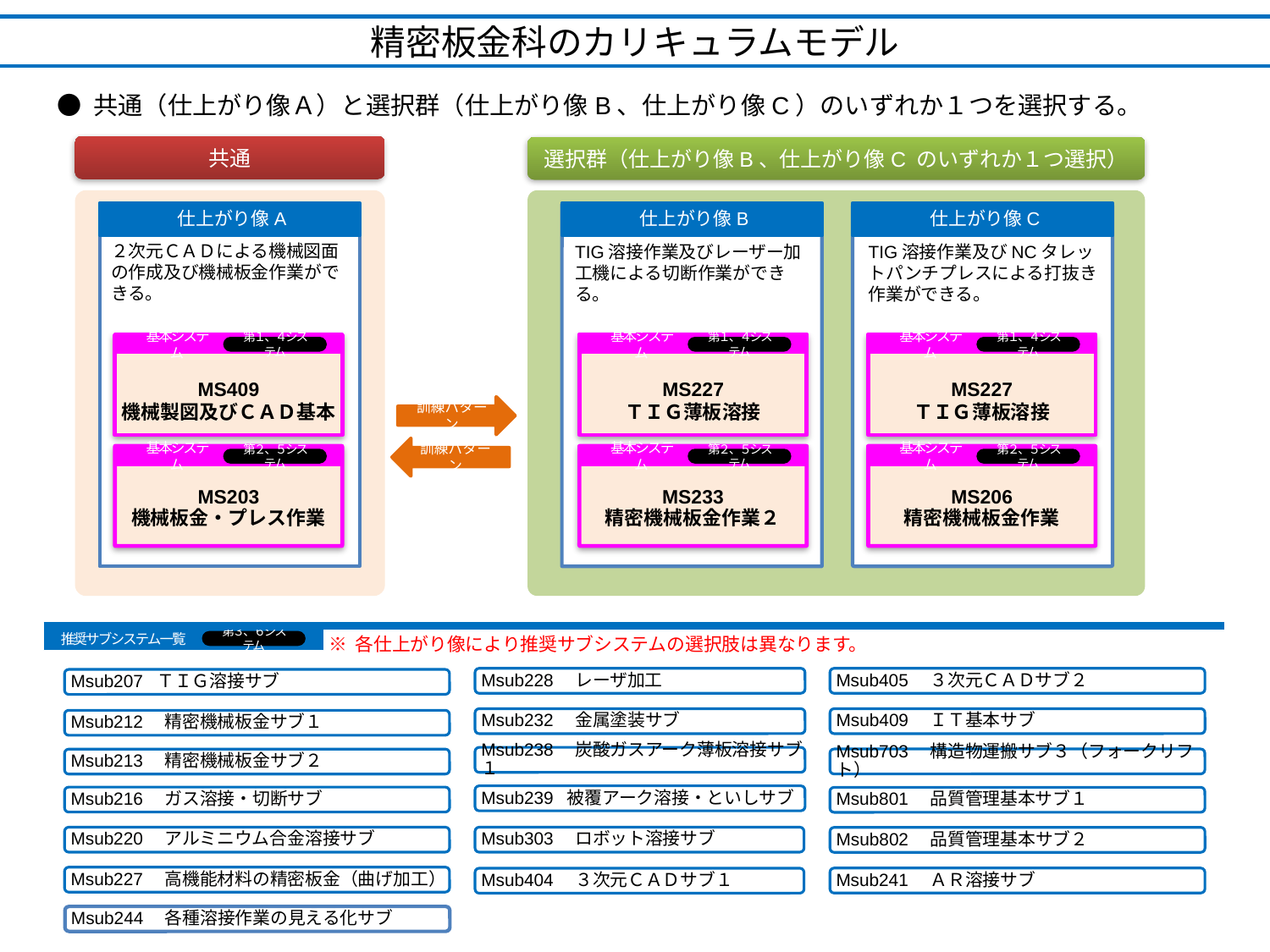

精密板金科のカリキュラムモデル
● 共通（仕上がり像Ａ）と選択群（仕上がり像B、仕上がり像C）のいずれか１つを選択する。
共通
選択群（仕上がり像B、仕上がり像C のいずれか１つ選択）

仕上がり像A
仕上がり像B
仕上がり像C

２次元ＣＡＤによる機械図面の作成及び機械板金作業ができる。
TIG溶接作業及びレーザー加工機による切断作業ができる。
TIG溶接作業及びNCタレットパンチプレスによる打抜き作業ができる。
鉄鋼材の加工及び構造物運搬作業ができる。

MS228
構造物鉄工基本
第１、４ システム

基本システム

MS409
機械製図及びＣＡＤ基本

MS203
機械板金・プレス作業
第１、４システム

基本システム
第２、５システム

基本システム

MS227
ＴＩＧ薄板溶接

MS233
精密機械板金作業２
第１、４システム

基本システム
第２、５システム

基本システム

MS227
ＴＩＧ薄板溶接

MS206
精密機械板金作業
第１、４システム

基本システム
第２、５システム
訓練パターン
訓練パターン

推奨サブシステム一覧
第３、６システム
※ 各仕上がり像により推奨サブシステムの選択肢は異なります。
Msub228　レーザ加工
Msub405　３次元ＣＡＤサブ２
Msub207  ＴＩＧ溶接サブ
Msub232　金属塗装サブ
Msub409　ＩＴ基本サブ
Msub212　精密機械板金サブ１
Msub238　炭酸ガスアーク薄板溶接サブ１
Msub703　構造物運搬サブ３（フォークリフト）
Msub213　精密機械板金サブ２
Msub239  被覆アーク溶接・といしサブ
Msub216　ガス溶接・切断サブ
Msub801　品質管理基本サブ１
Msub303　ロボット溶接サブ
Msub220　アルミニウム合金溶接サブ
Msub802　品質管理基本サブ２
Msub227　高機能材料の精密板金（曲げ加工）
Msub241　ＡＲ溶接サブ
Msub404　３次元ＣＡＤサブ１
Msub244　各種溶接作業の見える化サブ